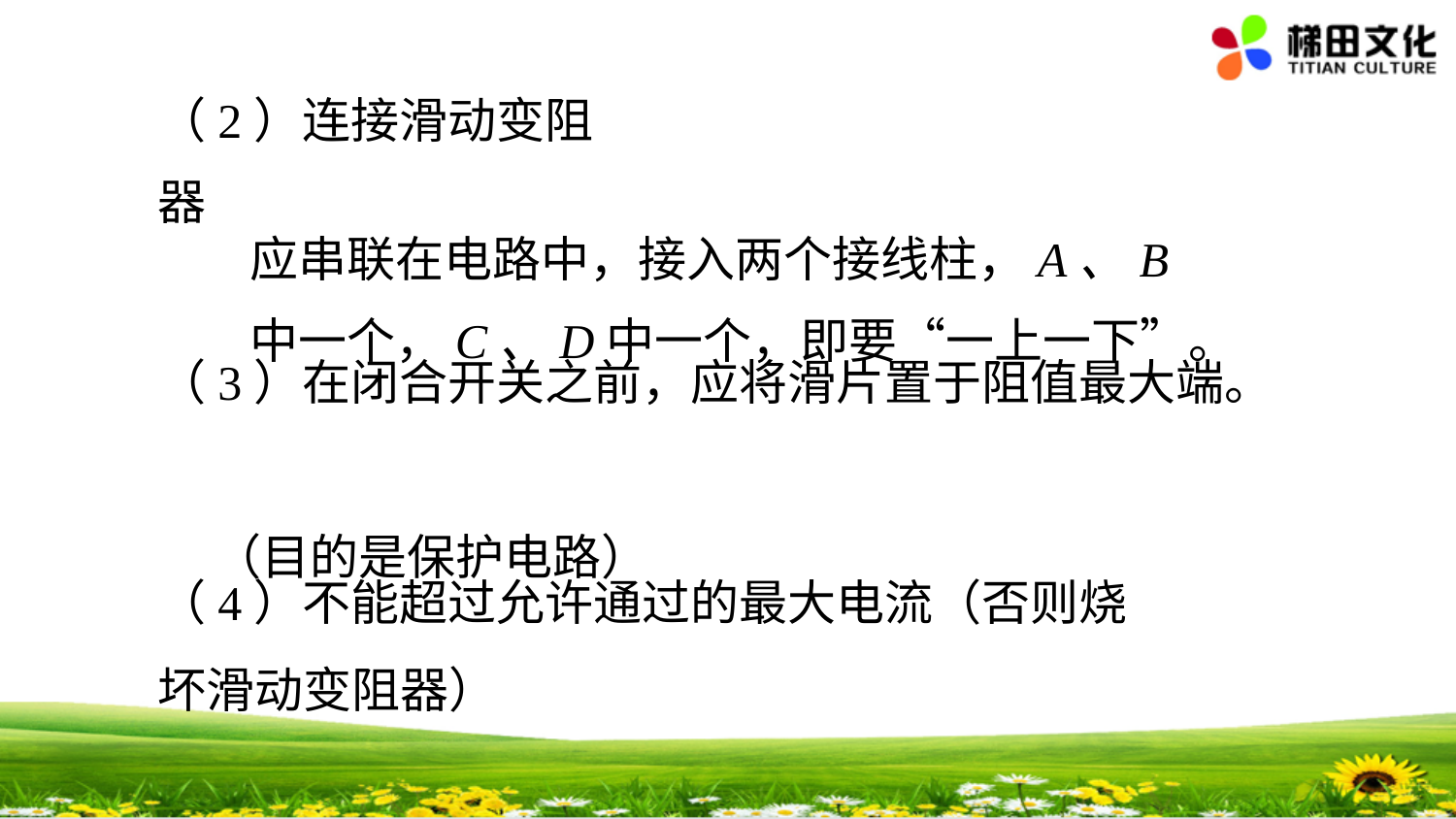

（2）连接滑动变阻器
应串联在电路中，接入两个接线柱，A、B中一个，C、D中一个，即要“一上一下”。
（3）在闭合开关之前，应将滑片置于阻值最大端。
    （目的是保护电路）
（4）不能超过允许通过的最大电流（否则烧坏滑动变阻器）